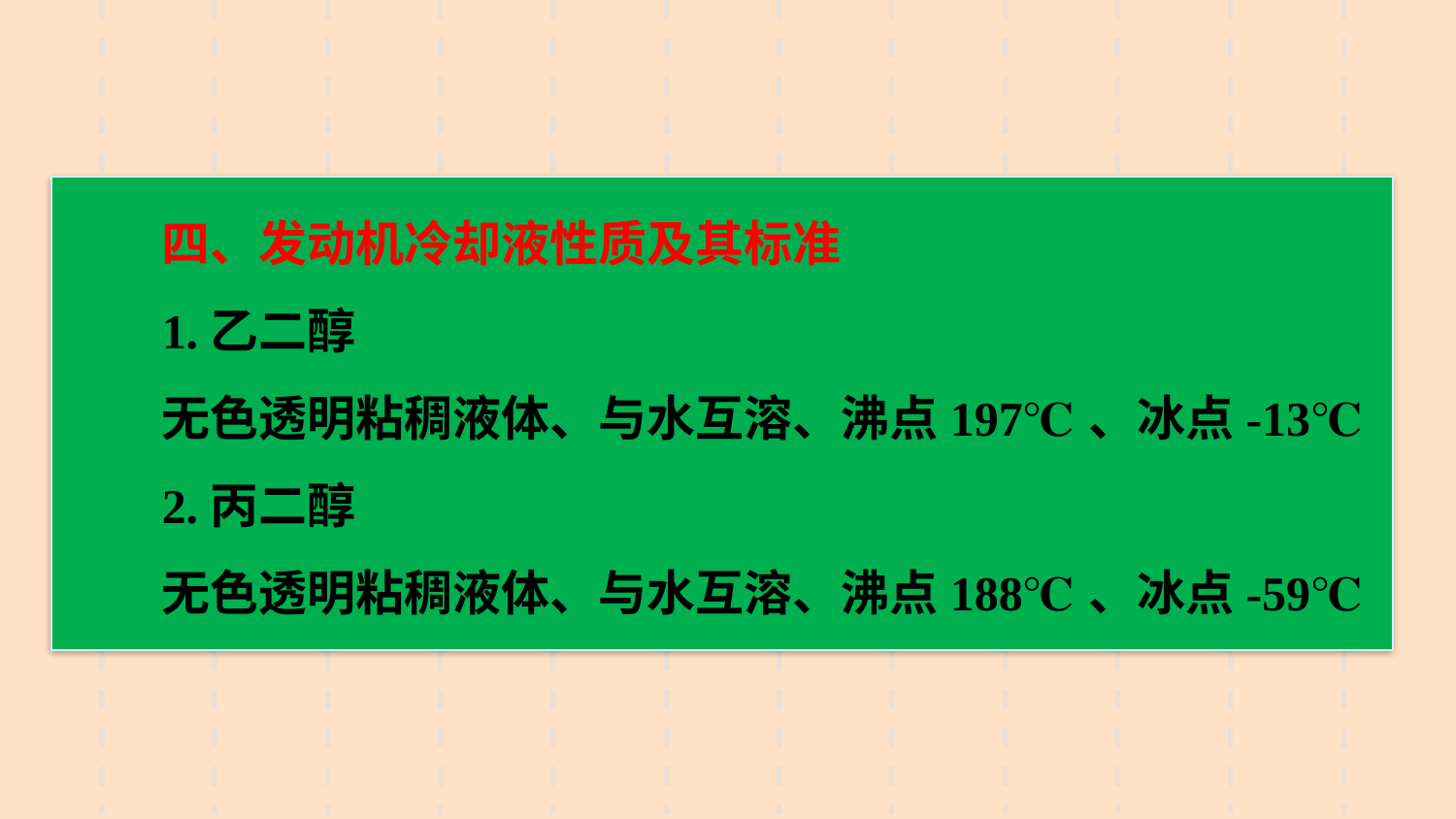

四、发动机冷却液性质及其标准
1.乙二醇
无色透明粘稠液体、与水互溶、沸点197℃、冰点-13℃
2.丙二醇
无色透明粘稠液体、与水互溶、沸点188℃、冰点-59℃